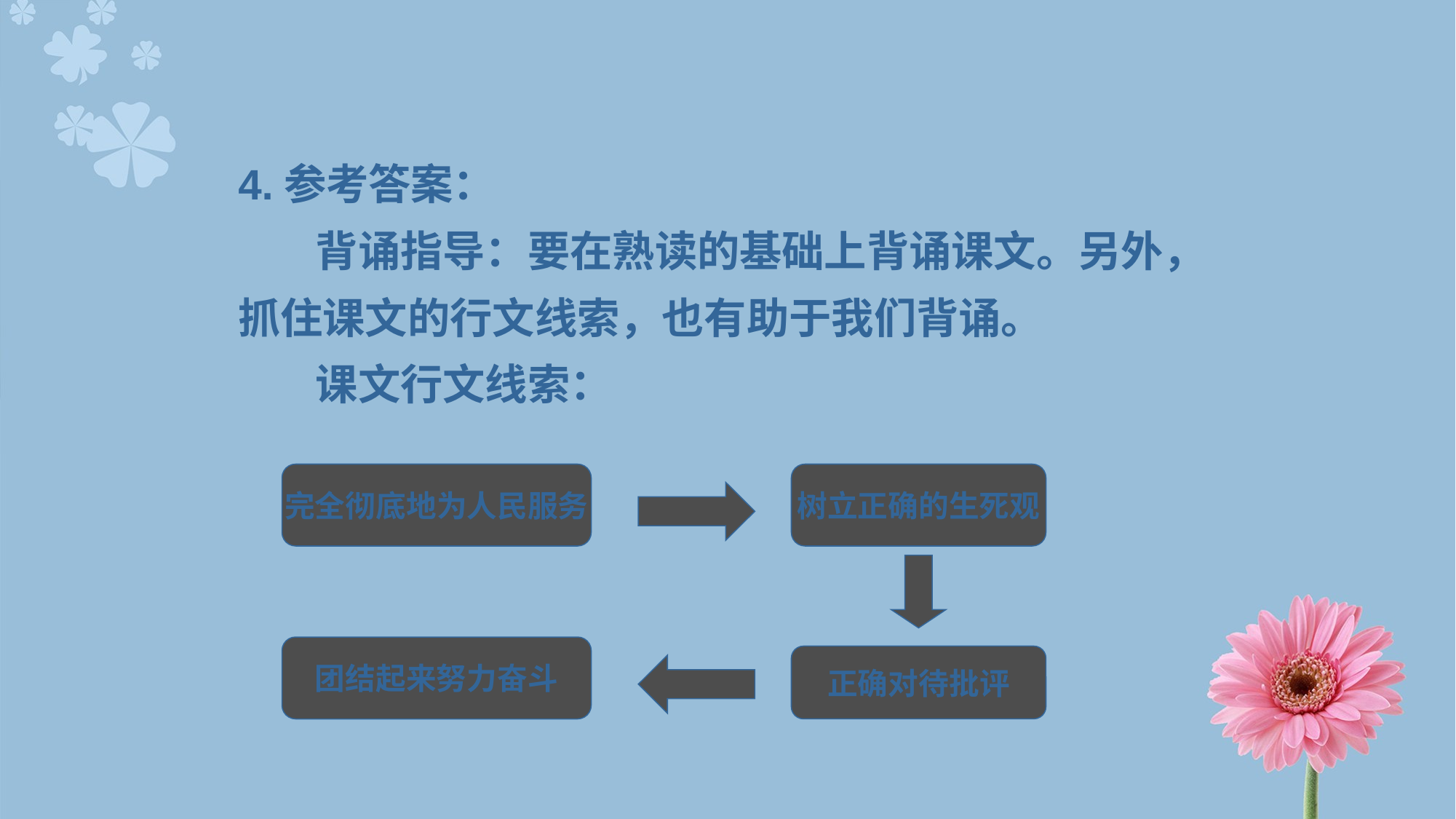

4.参考答案：
       背诵指导：要在熟读的基础上背诵课文。另外，抓住课文的行文线索，也有助于我们背诵。
       课文行文线索：
完全彻底地为人民服务
树立正确的生死观

团结起来努力奋斗
正确对待批评